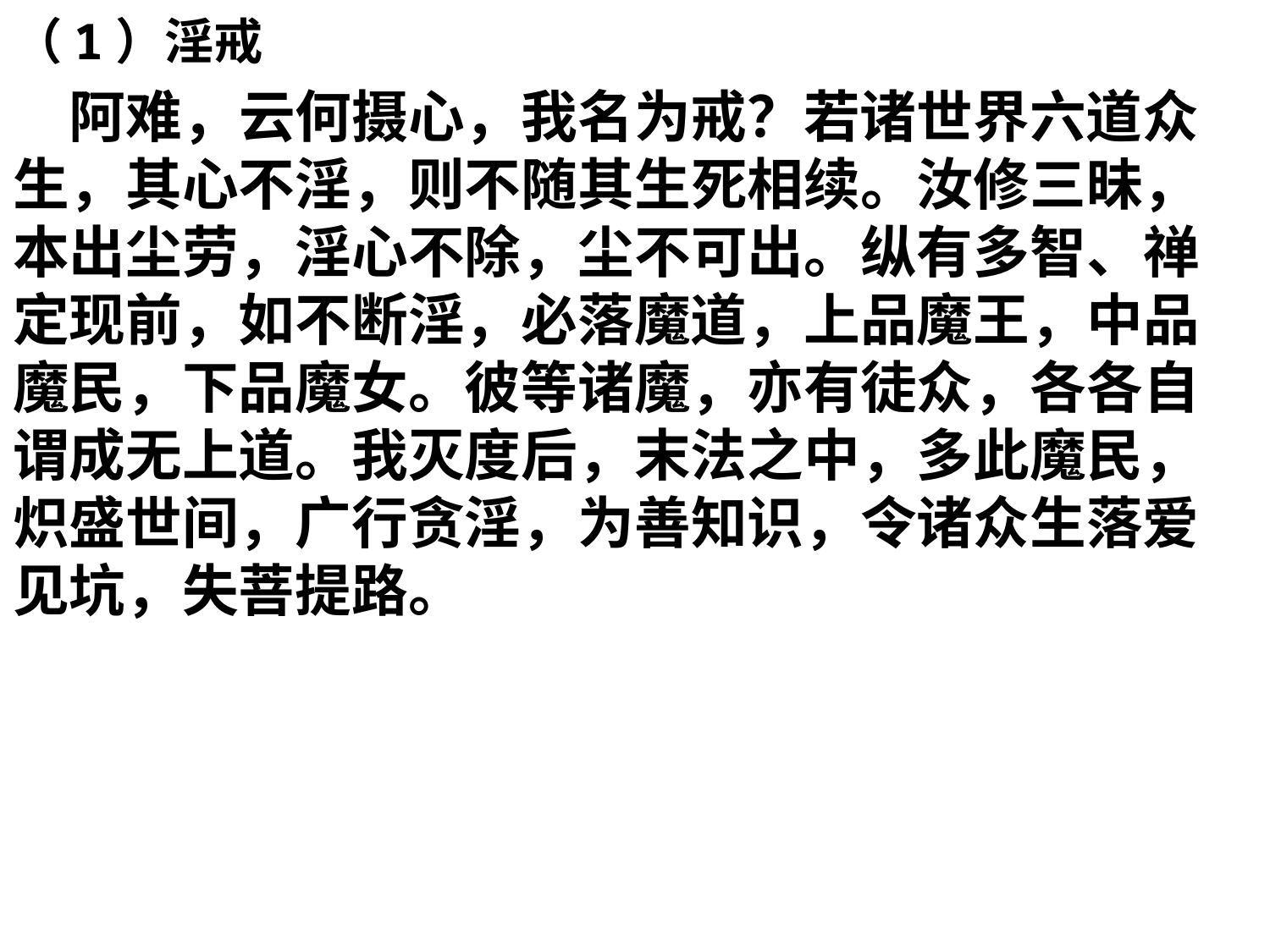

（1）淫戒
    阿难，云何摄心，我名为戒？若诸世界六道众生，其心不淫，则不随其生死相续。汝修三昧，本出尘劳，淫心不除，尘不可出。纵有多智、禅定现前，如不断淫，必落魔道，上品魔王，中品魔民，下品魔女。彼等诸魔，亦有徒众，各各自谓成无上道。我灭度后，末法之中，多此魔民，炽盛世间，广行贪淫，为善知识，令诸众生落爱见坑，失菩提路。